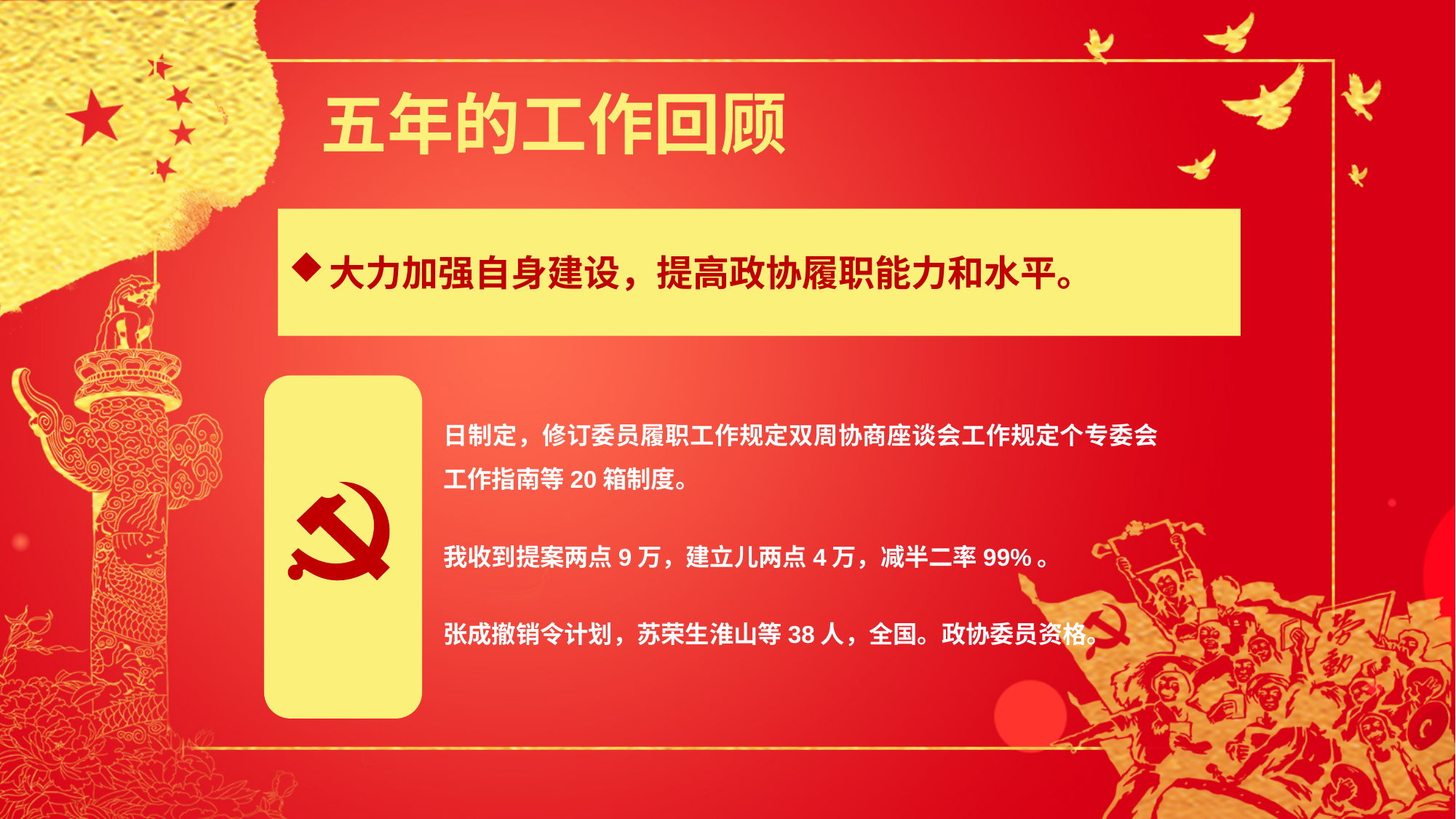

五年的工作回顾
大力加强自身建设，提高政协履职能力和水平。

日制定，修订委员履职工作规定双周协商座谈会工作规定个专委会工作指南等20箱制度。

我收到提案两点9万，建立儿两点4万，减半二率99%。
张成撤销令计划，苏荣生淮山等38人，全国。政协委员资格。